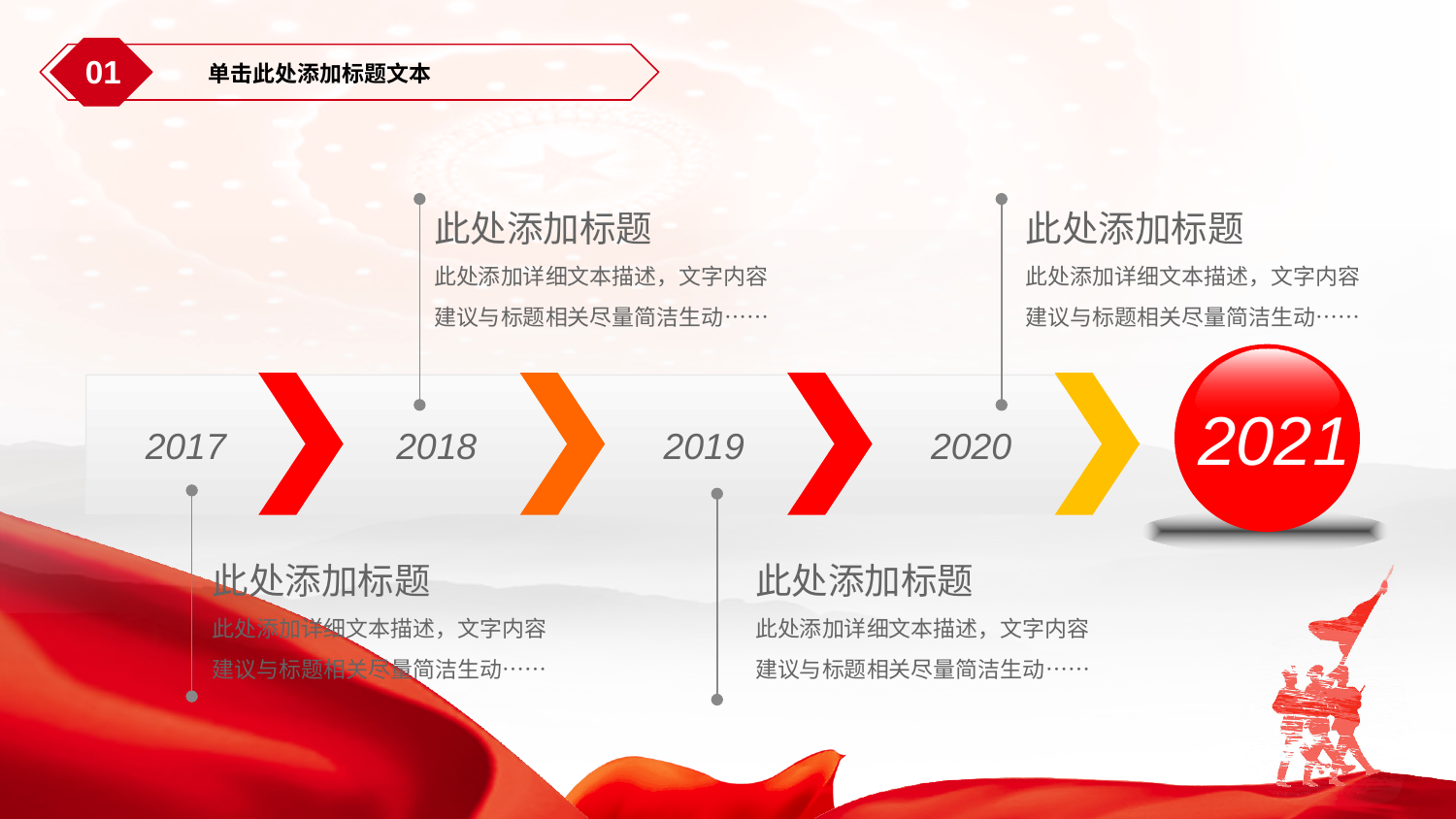

01
单击此处添加标题文本
此处添加标题
此处添加详细文本描述，文字内容建议与标题相关尽量简洁生动……
此处添加标题
此处添加详细文本描述，文字内容建议与标题相关尽量简洁生动……

2021

2017
2018
2019
2020
此处添加标题
此处添加详细文本描述，文字内容建议与标题相关尽量简洁生动……
此处添加标题
此处添加详细文本描述，文字内容建议与标题相关尽量简洁生动……